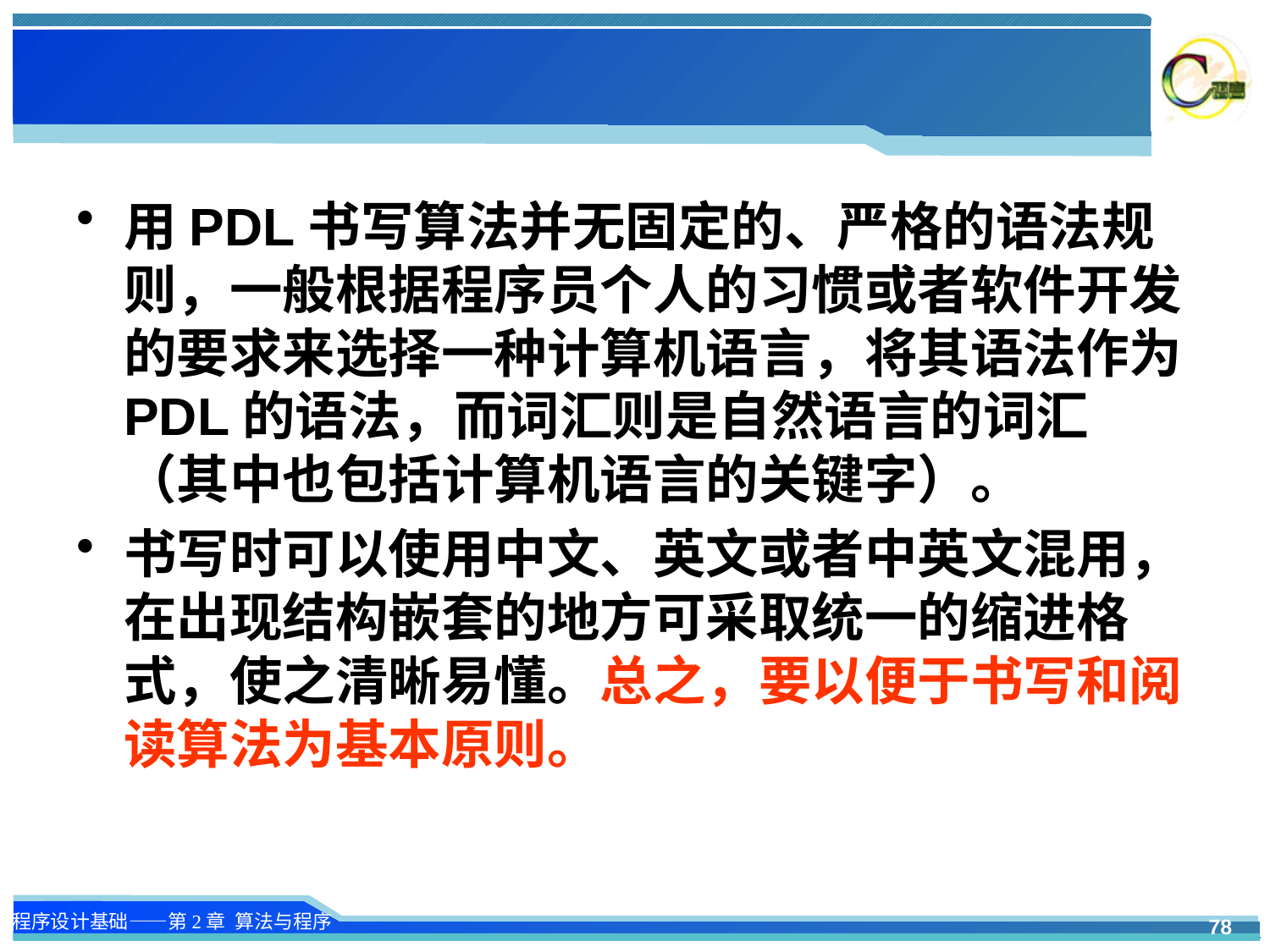

用PDL书写算法并无固定的、严格的语法规则，一般根据程序员个人的习惯或者软件开发的要求来选择一种计算机语言，将其语法作为PDL的语法，而词汇则是自然语言的词汇（其中也包括计算机语言的关键字）。
书写时可以使用中文、英文或者中英文混用，在出现结构嵌套的地方可采取统一的缩进格式，使之清晰易懂。总之，要以便于书写和阅读算法为基本原则。
78